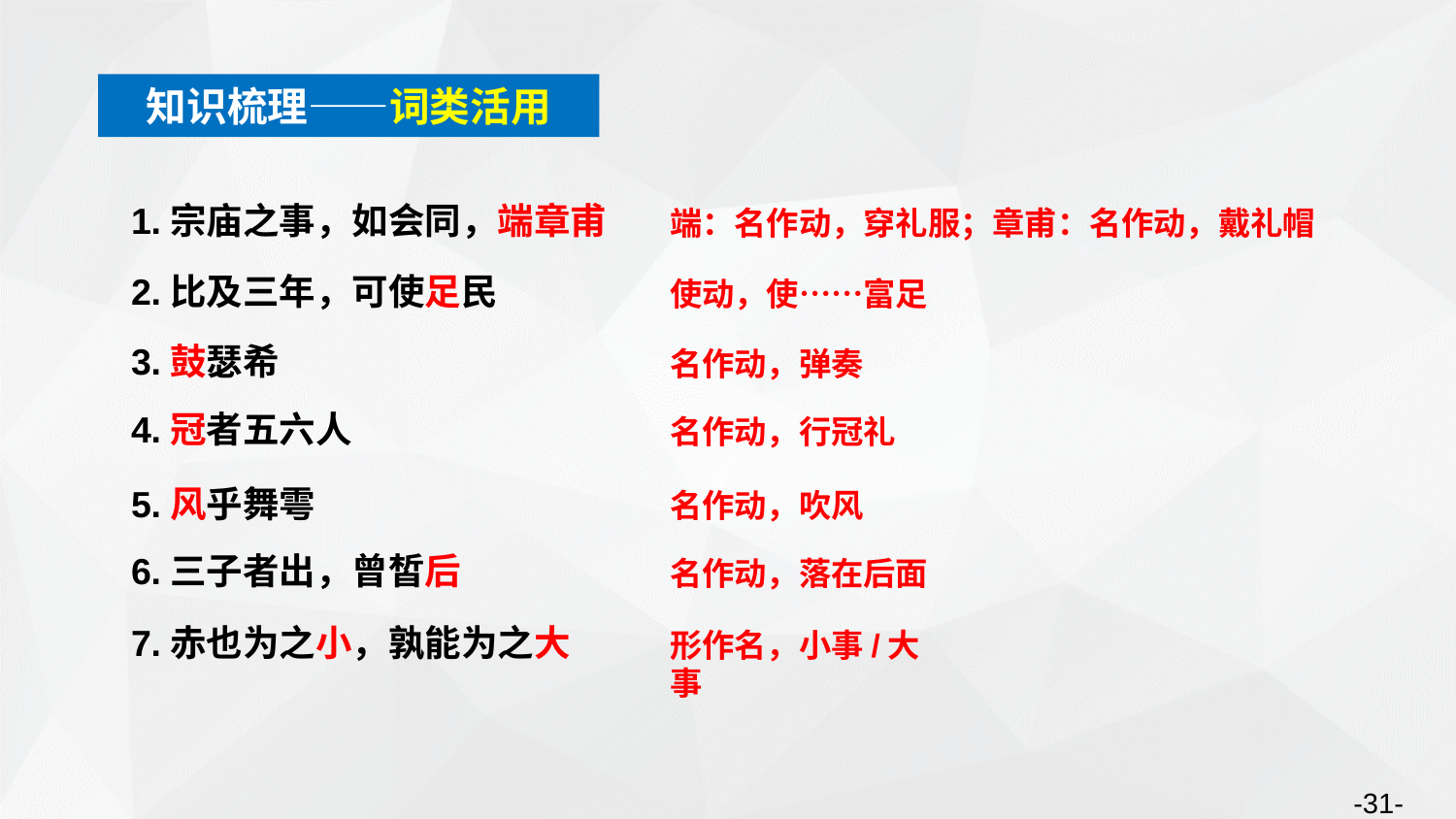

知识梳理——词类活用
1.宗庙之事，如会同，端章甫
端：名作动，穿礼服；章甫：名作动，戴礼帽
2.比及三年，可使足民
使动，使……富足
3.鼓瑟希
名作动，弹奏
4.冠者五六人
名作动，行冠礼
5.风乎舞雩
名作动，吹风
6.三子者出，曾皙后
名作动，落在后面
7.赤也为之小，孰能为之大
形作名，小事/大事
-31-